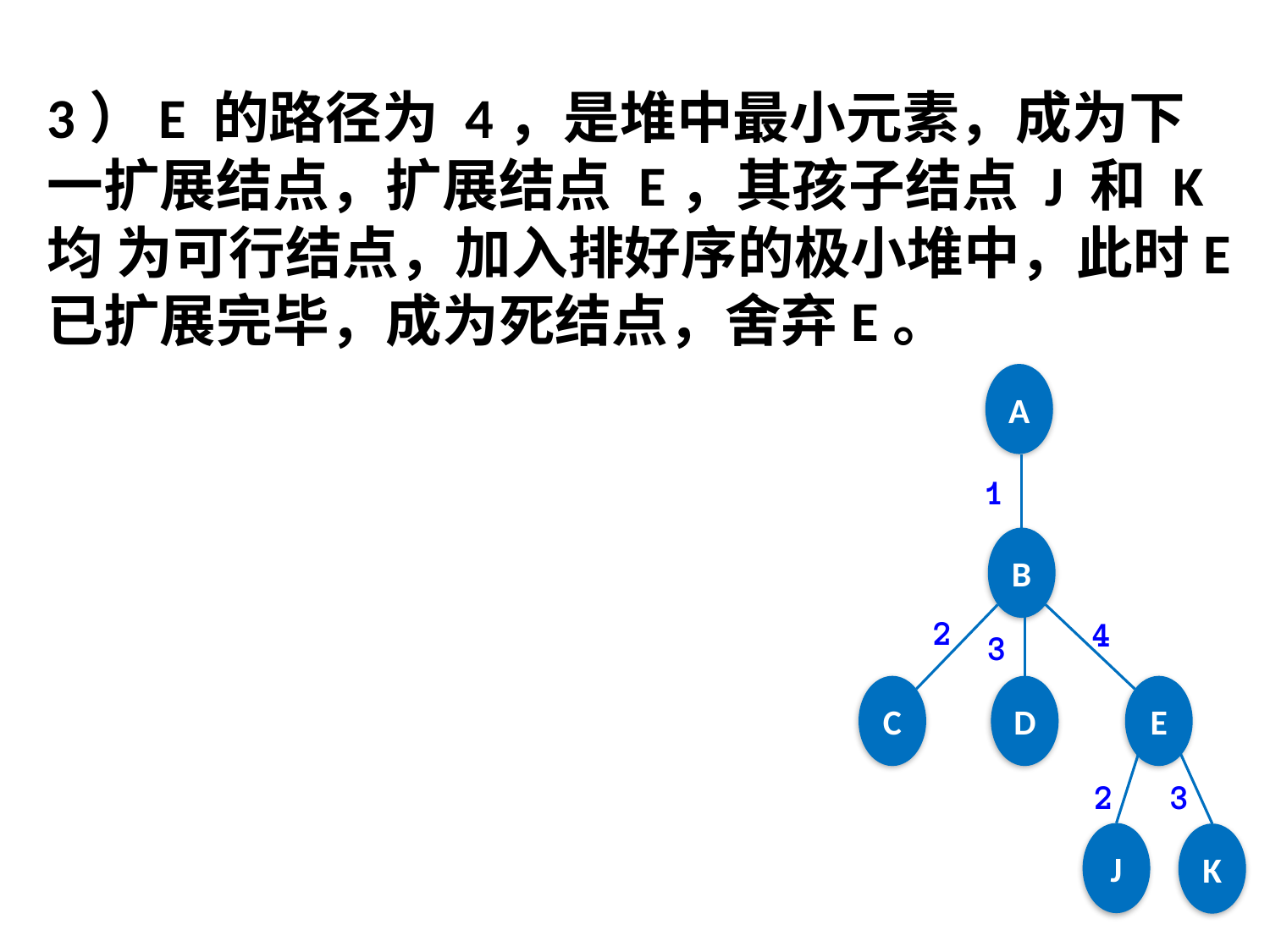

3）E 的路径为 4，是堆中最小元素，成为下一扩展结点，扩展结点 E，其孩子结点 J 和 K 均 为可行结点，加入排好序的极小堆中，此时E已扩展完毕，成为死结点，舍弃E。
A
1
B
2
4
3
C
D
E
3
2
J
K